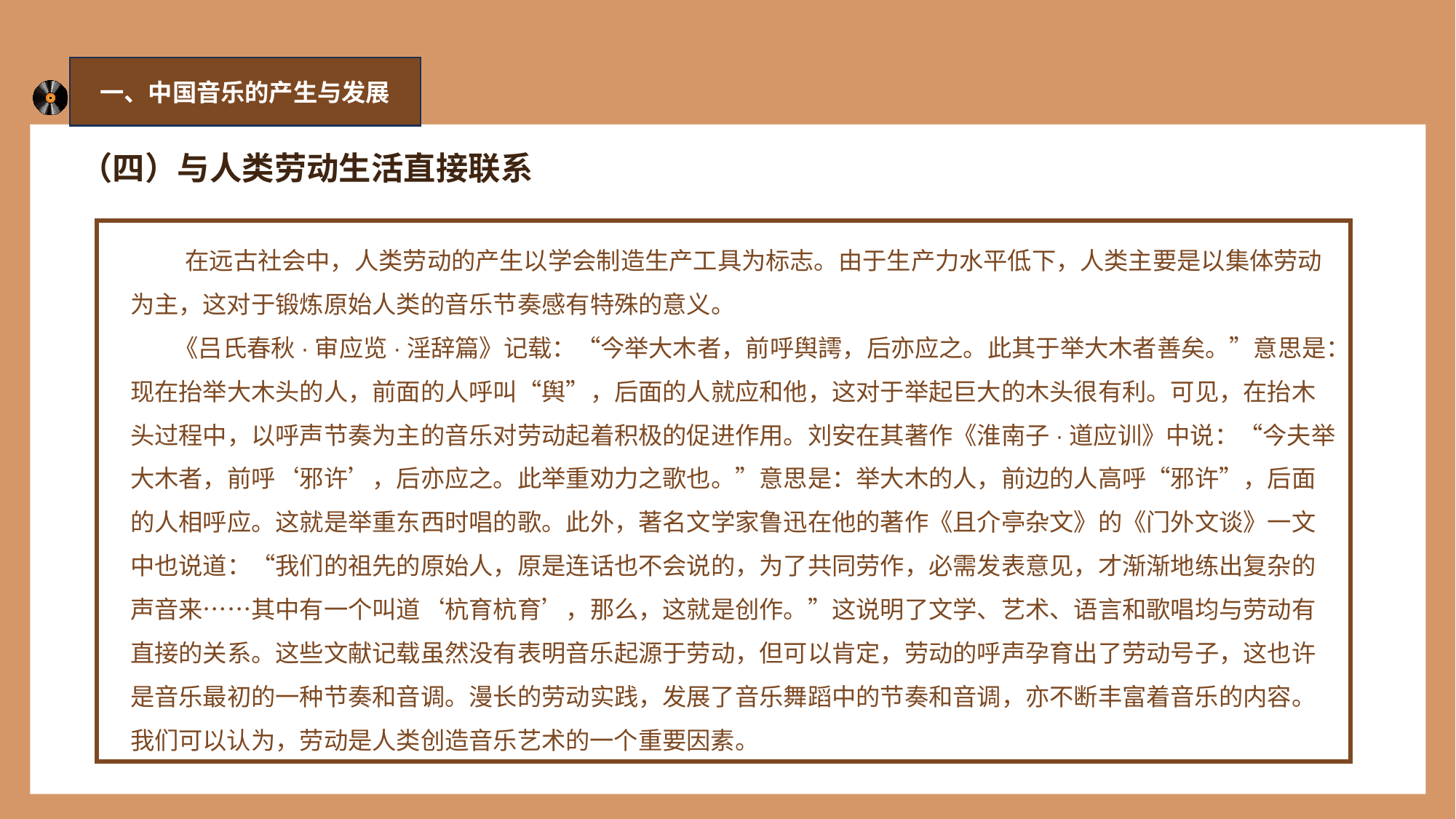

一、中国音乐的产生与发展
（四）与人类劳动生活直接联系

         在远古社会中，人类劳动的产生以学会制造生产工具为标志。由于生产力水平低下，人类主要是以集体劳动为主，这对于锻炼原始人类的音乐节奏感有特殊的意义。
       《吕氏春秋·审应览·淫辞篇》记载：“今举大木者，前呼舆謣，后亦应之。此其于举大木者善矣。”意思是：现在抬举大木头的人，前面的人呼叫“舆”，后面的人就应和他，这对于举起巨大的木头很有利。可见，在抬木头过程中，以呼声节奏为主的音乐对劳动起着积极的促进作用。刘安在其著作《淮南子·道应训》中说：“今夫举大木者，前呼‘邪许’，后亦应之。此举重劝力之歌也。”意思是：举大木的人，前边的人高呼“邪许”，后面的人相呼应。这就是举重东西时唱的歌。此外，著名文学家鲁迅在他的著作《且介亭杂文》的《门外文谈》一文中也说道：“我们的祖先的原始人，原是连话也不会说的，为了共同劳作，必需发表意见，才渐渐地练出复杂的声音来……其中有一个叫道‘杭育杭育’，那么，这就是创作。”这说明了文学、艺术、语言和歌唱均与劳动有直接的关系。这些文献记载虽然没有表明音乐起源于劳动，但可以肯定，劳动的呼声孕育出了劳动号子，这也许是音乐最初的一种节奏和音调。漫长的劳动实践，发展了音乐舞蹈中的节奏和音调，亦不断丰富着音乐的内容。我们可以认为，劳动是人类创造音乐艺术的一个重要因素。